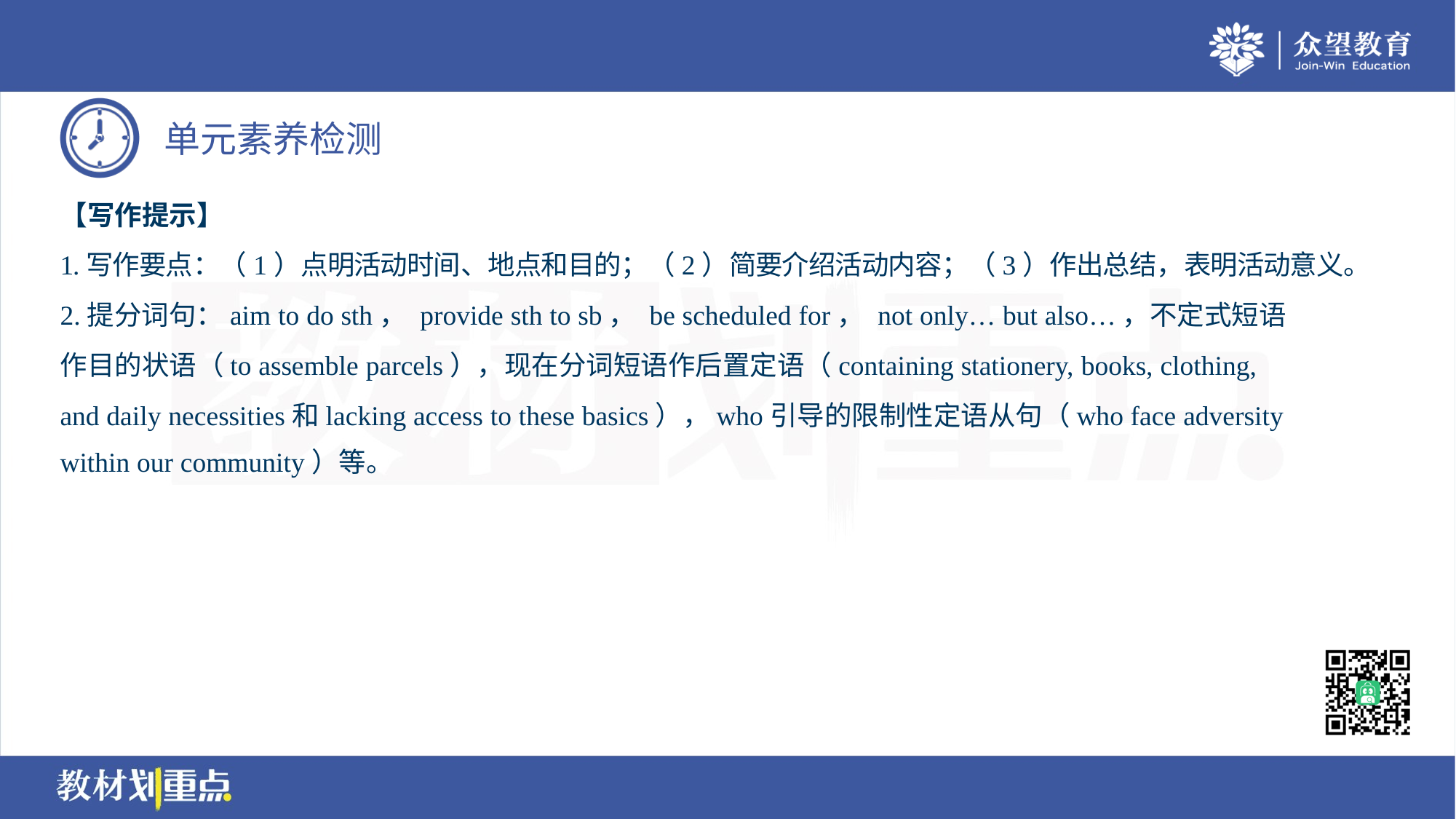

【写作提示】
1.写作要点：（1）点明活动时间、地点和目的；（2）简要介绍活动内容；（3）作出总结，表明活动意义。
2.提分词句：aim to do sth， provide sth to sb， be scheduled for， not only… but also…，不定式短语
作目的状语（to assemble parcels），现在分词短语作后置定语（containing stationery, books, clothing,
and daily necessities和lacking access to these basics），who引导的限制性定语从句（who face adversity
within our community）等。